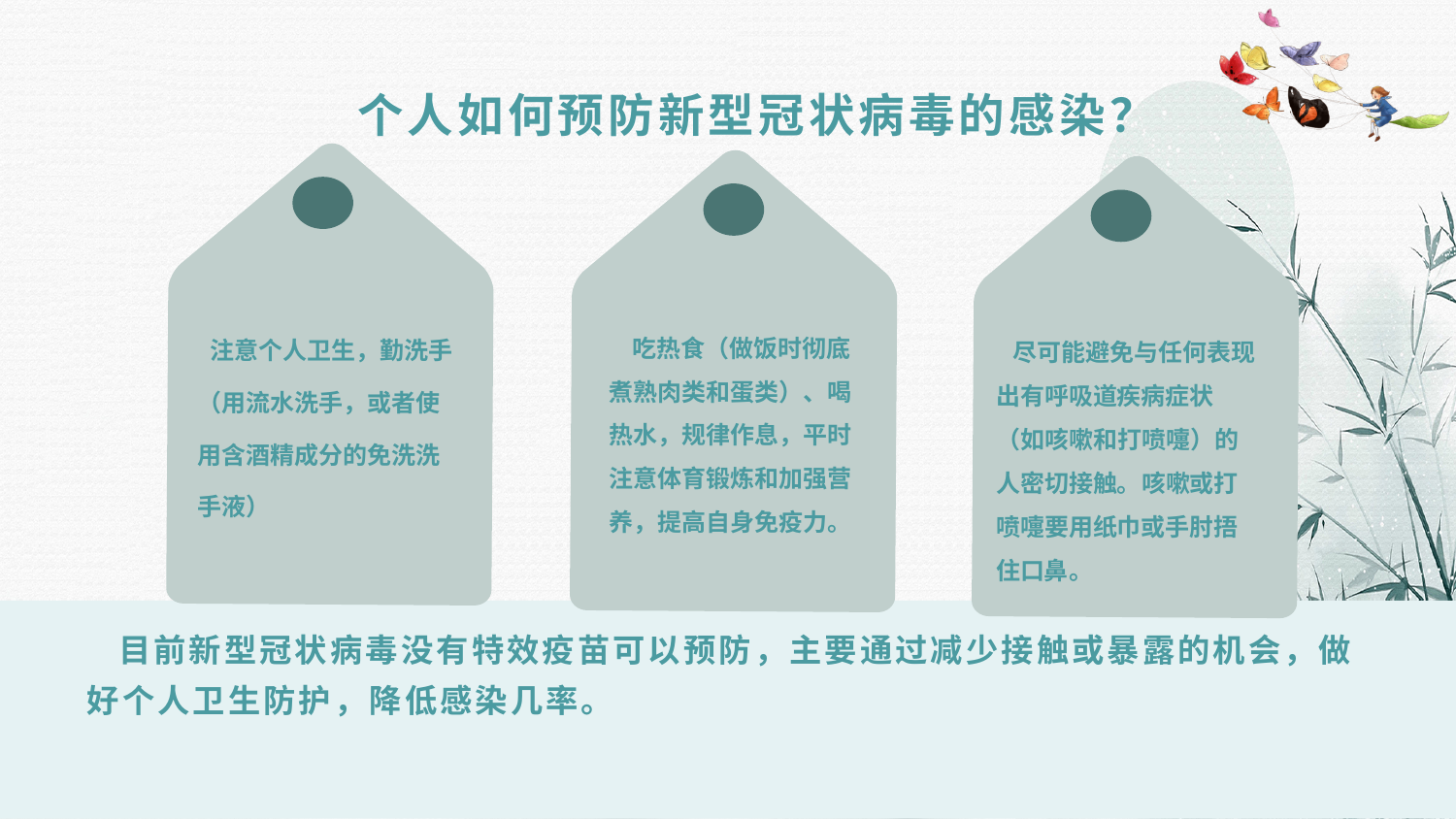

# 个人如何预防新型冠状病毒的感染？

  注意个人卫生，勤洗手（用流水洗手，或者使用含酒精成分的免洗洗手液）

    吃热食（做饭时彻底煮熟肉类和蛋类）、喝热水，规律作息，平时注意体育锻炼和加强营养，提高自身免疫力。

   尽可能避免与任何表现出有呼吸道疾病症状（如咳嗽和打喷嚏）的人密切接触。咳嗽或打喷嚏要用纸巾或手肘捂住口鼻。
   目前新型冠状病毒没有特效疫苗可以预防，主要通过减少接触或暴露的机会，做好个人卫生防护，降低感染几率。